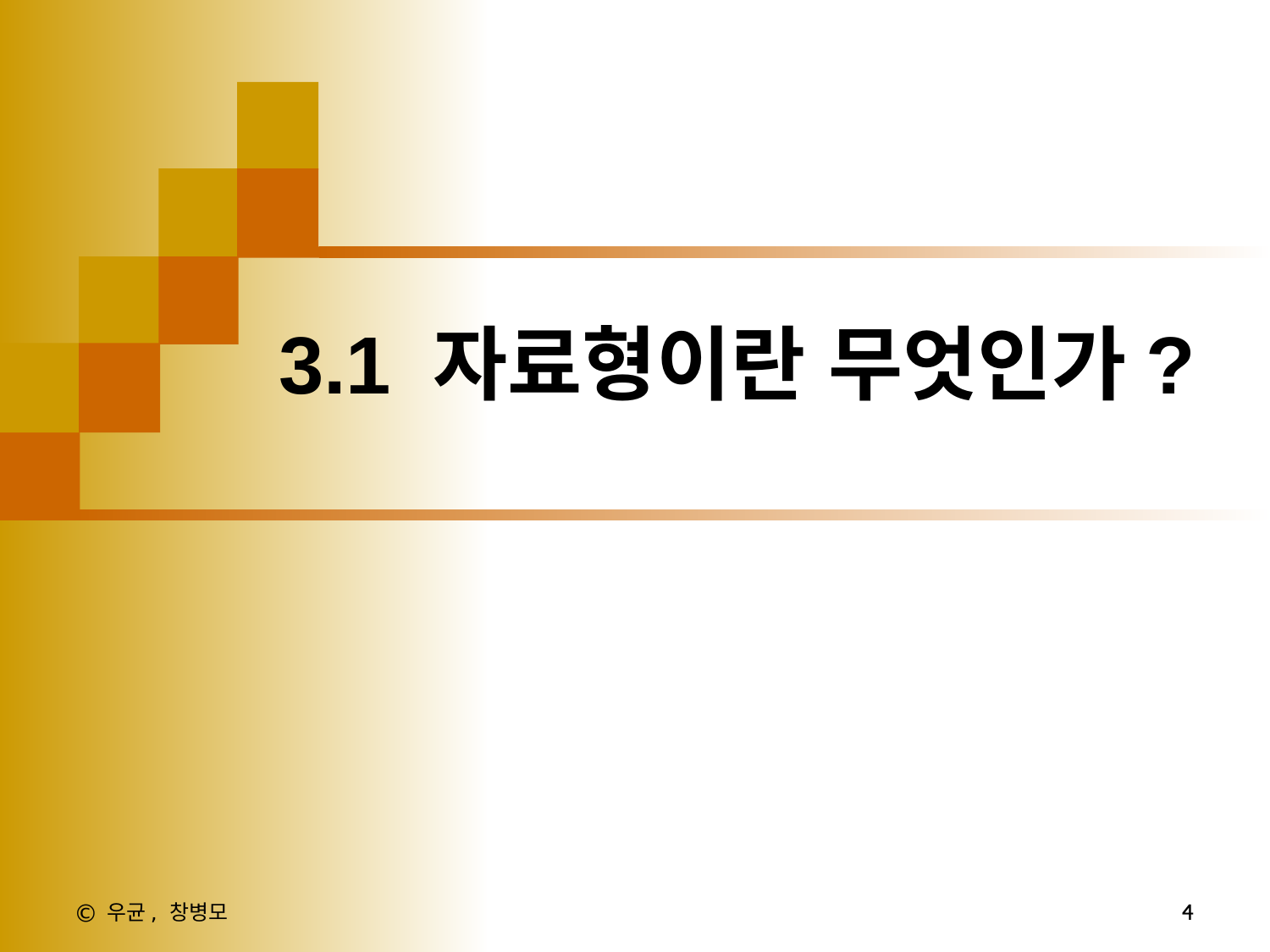

3.1 자료형이란 무엇인가?
© 우균, 창병모
4